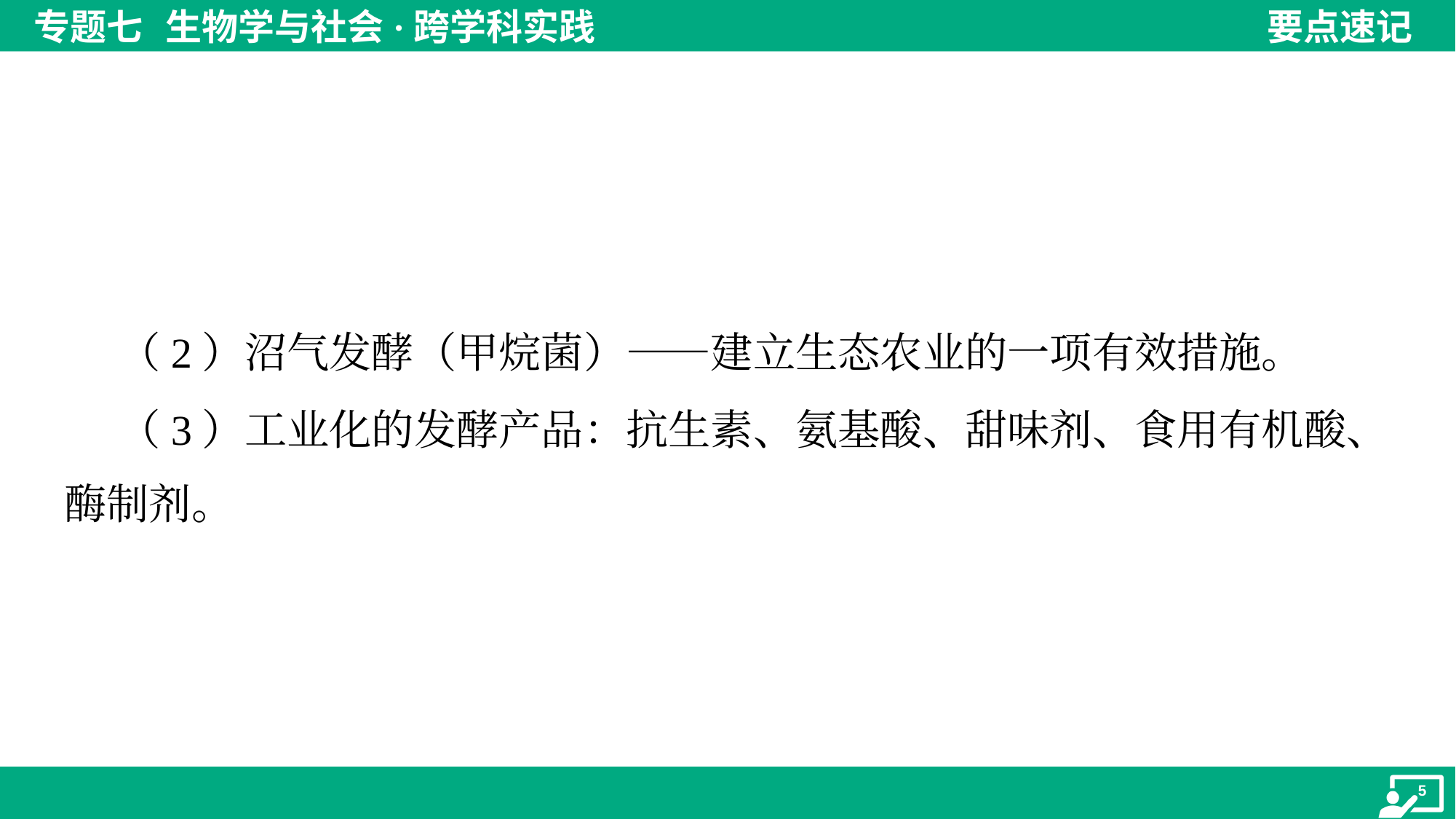

（2）沼气发酵（甲烷菌）——建立生态农业的一项有效措施。
    （3）工业化的发酵产品：抗生素、氨基酸、甜味剂、食用有机酸、
酶制剂。